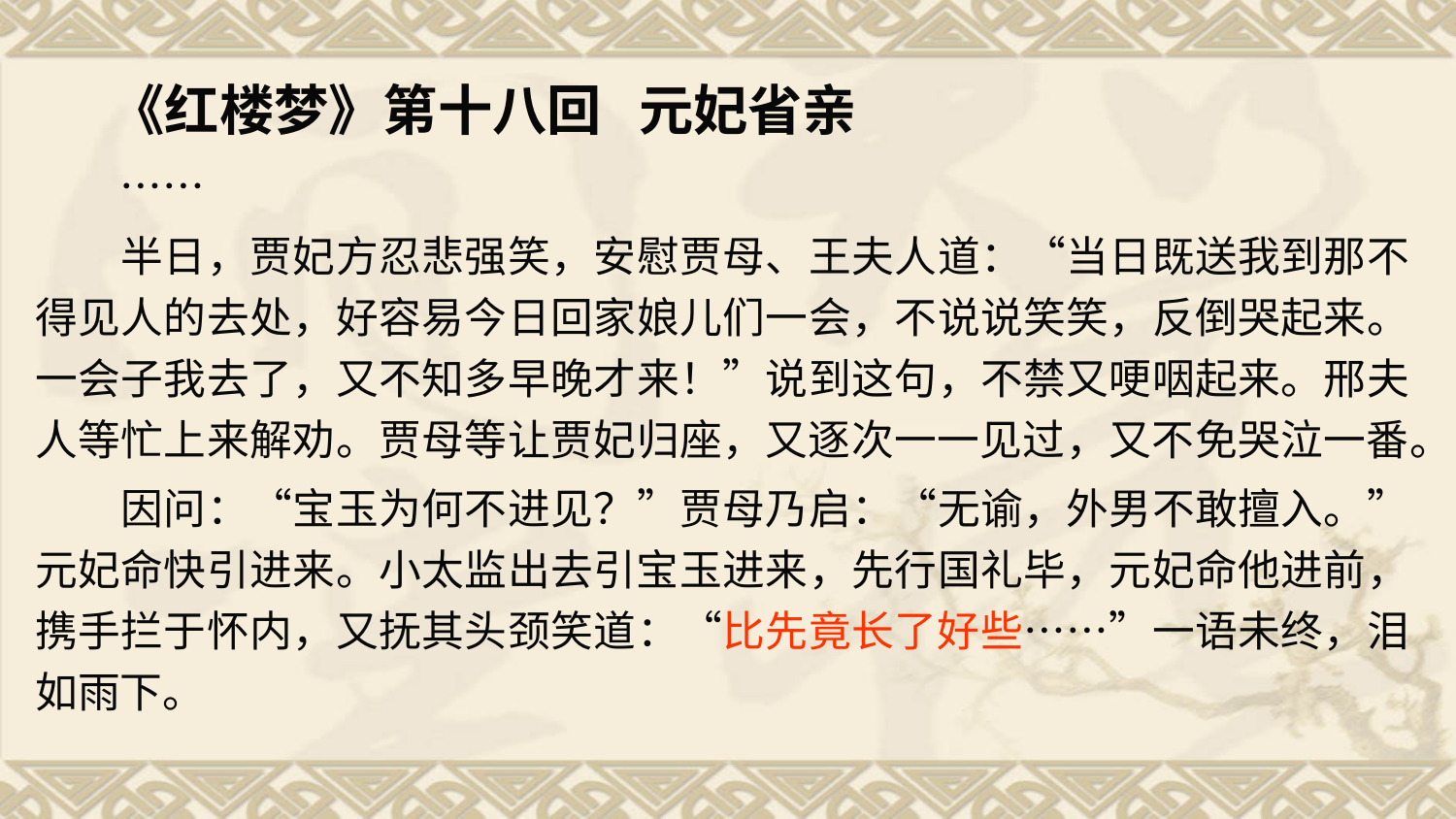

# 《红楼梦》第十八回   元妃省亲
　　……
　　半日，贾妃方忍悲强笑，安慰贾母、王夫人道：“当日既送我到那不得见人的去处，好容易今日回家娘儿们一会，不说说笑笑，反倒哭起来。一会子我去了，又不知多早晚才来！”说到这句，不禁又哽咽起来。邢夫人等忙上来解劝。贾母等让贾妃归座，又逐次一一见过，又不免哭泣一番。
　　因问：“宝玉为何不进见？”贾母乃启：“无谕，外男不敢擅入。”元妃命快引进来。小太监出去引宝玉进来，先行国礼毕，元妃命他进前，携手拦于怀内，又抚其头颈笑道：“比先竟长了好些……”一语未终，泪如雨下。